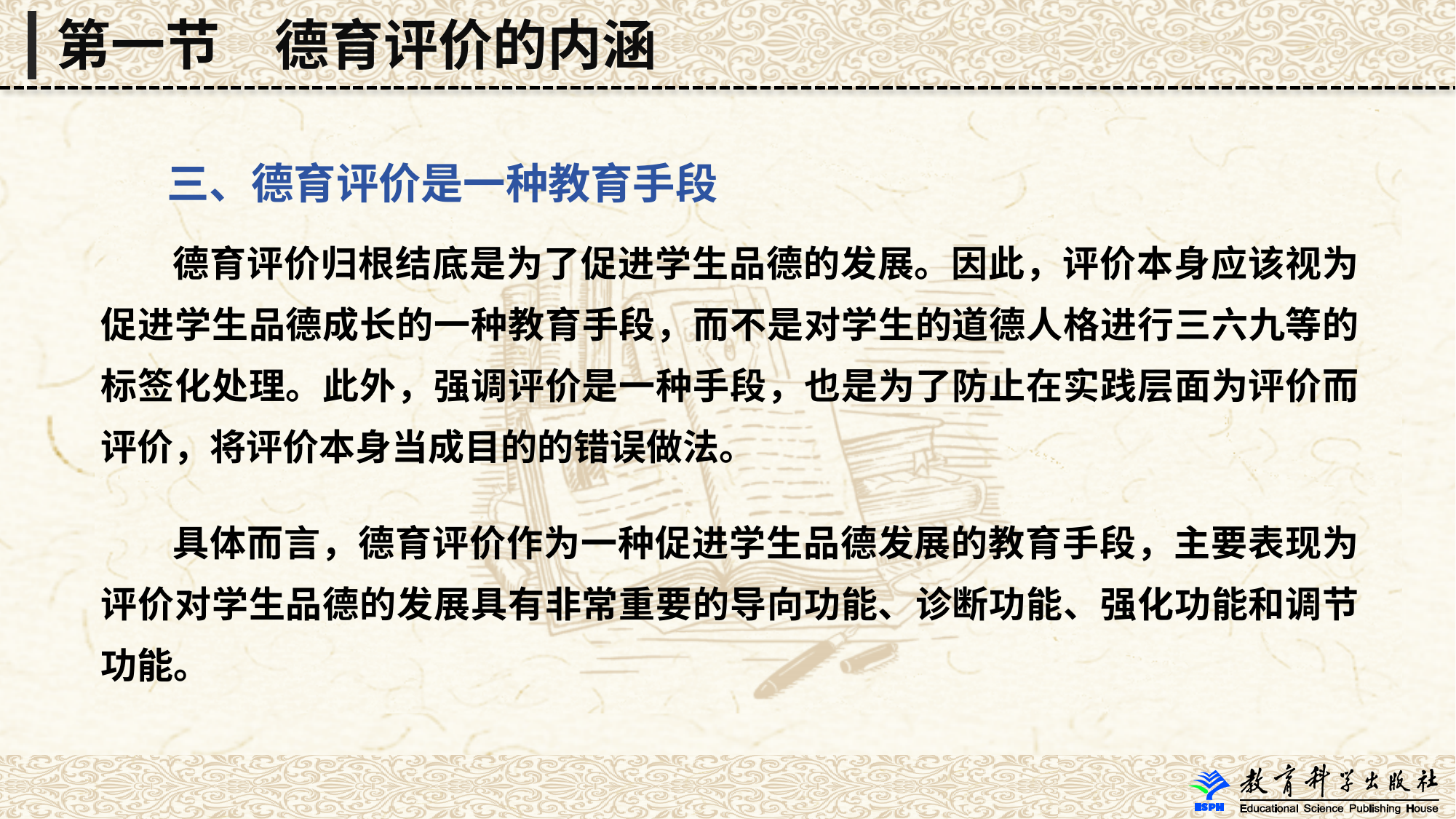

第一节　德育评价的内涵
       三、德育评价是一种教育手段

       德育评价归根结底是为了促进学生品德的发展。因此，评价本身应该视为促进学生品德成长的一种教育手段，而不是对学生的道德人格进行三六九等的标签化处理。此外，强调评价是一种手段，也是为了防止在实践层面为评价而评价，将评价本身当成目的的错误做法。

       具体而言，德育评价作为一种促进学生品德发展的教育手段，主要表现为评价对学生品德的发展具有非常重要的导向功能、诊断功能、强化功能和调节功能。